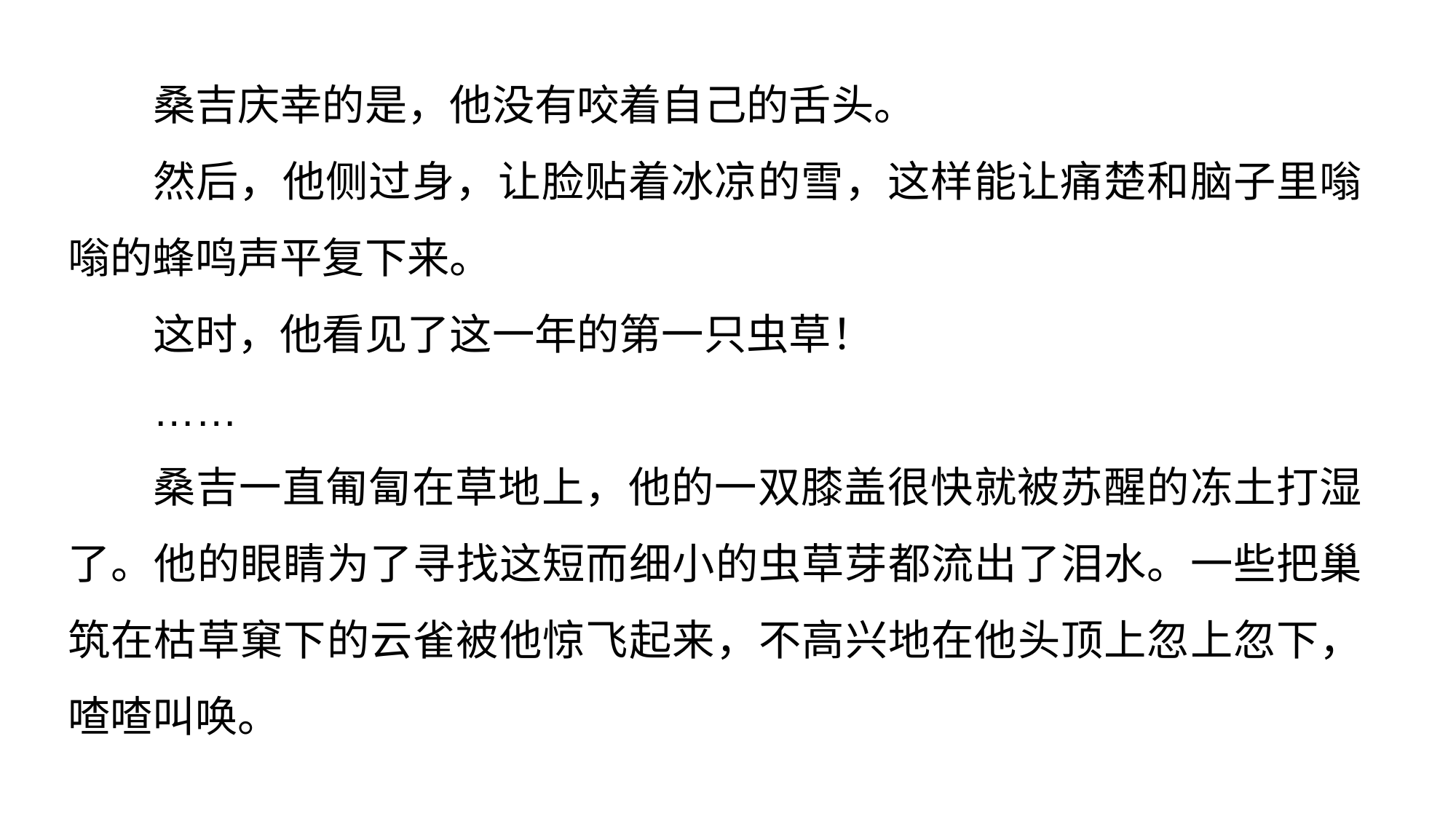

桑吉庆幸的是，他没有咬着自己的舌头。
然后，他侧过身，让脸贴着冰凉的雪，这样能让痛楚和脑子里嗡嗡的蜂鸣声平复下来。
这时，他看见了这一年的第一只虫草！
……
桑吉一直匍匐在草地上，他的一双膝盖很快就被苏醒的冻土打湿了。他的眼睛为了寻找这短而细小的虫草芽都流出了泪水。一些把巢筑在枯草窠下的云雀被他惊飞起来，不高兴地在他头顶上忽上忽下，喳喳叫唤。